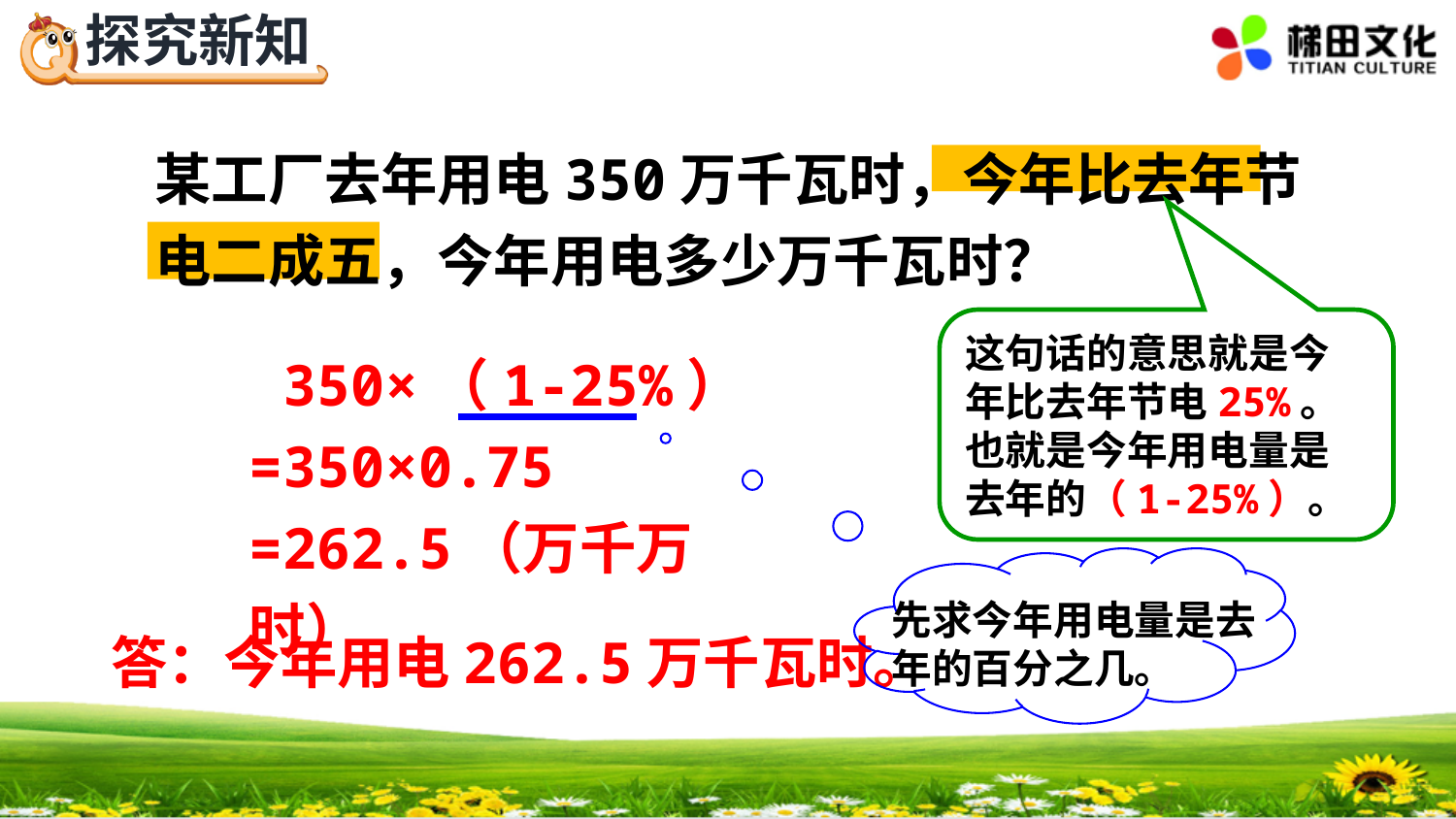

某工厂去年用电350万千瓦时，今年比去年节电二成五，今年用电多少万千瓦时？

这句话的意思就是今年比去年节电25%。也就是今年用电量是去年的（1-25%）。
 350×（1-25%）
=350×0.75
=262.5（万千万时）

先求今年用电量是去年的百分之几。

答：今年用电262.5万千瓦时。